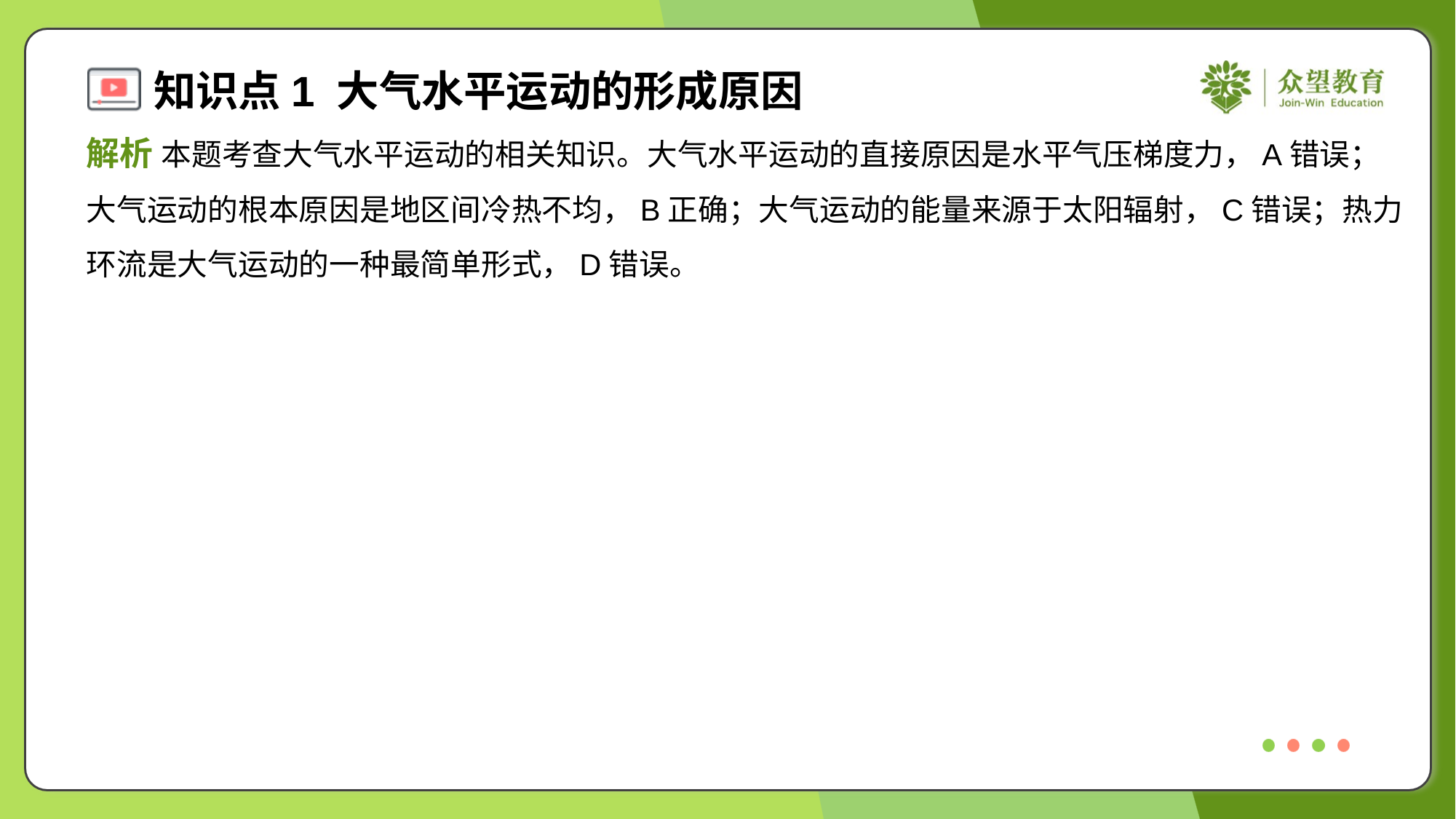

解析 本题考查大气水平运动的相关知识。大气水平运动的直接原因是水平气压梯度力，A错误；
大气运动的根本原因是地区间冷热不均，B正确；大气运动的能量来源于太阳辐射，C错误；热力
环流是大气运动的一种最简单形式，D错误。